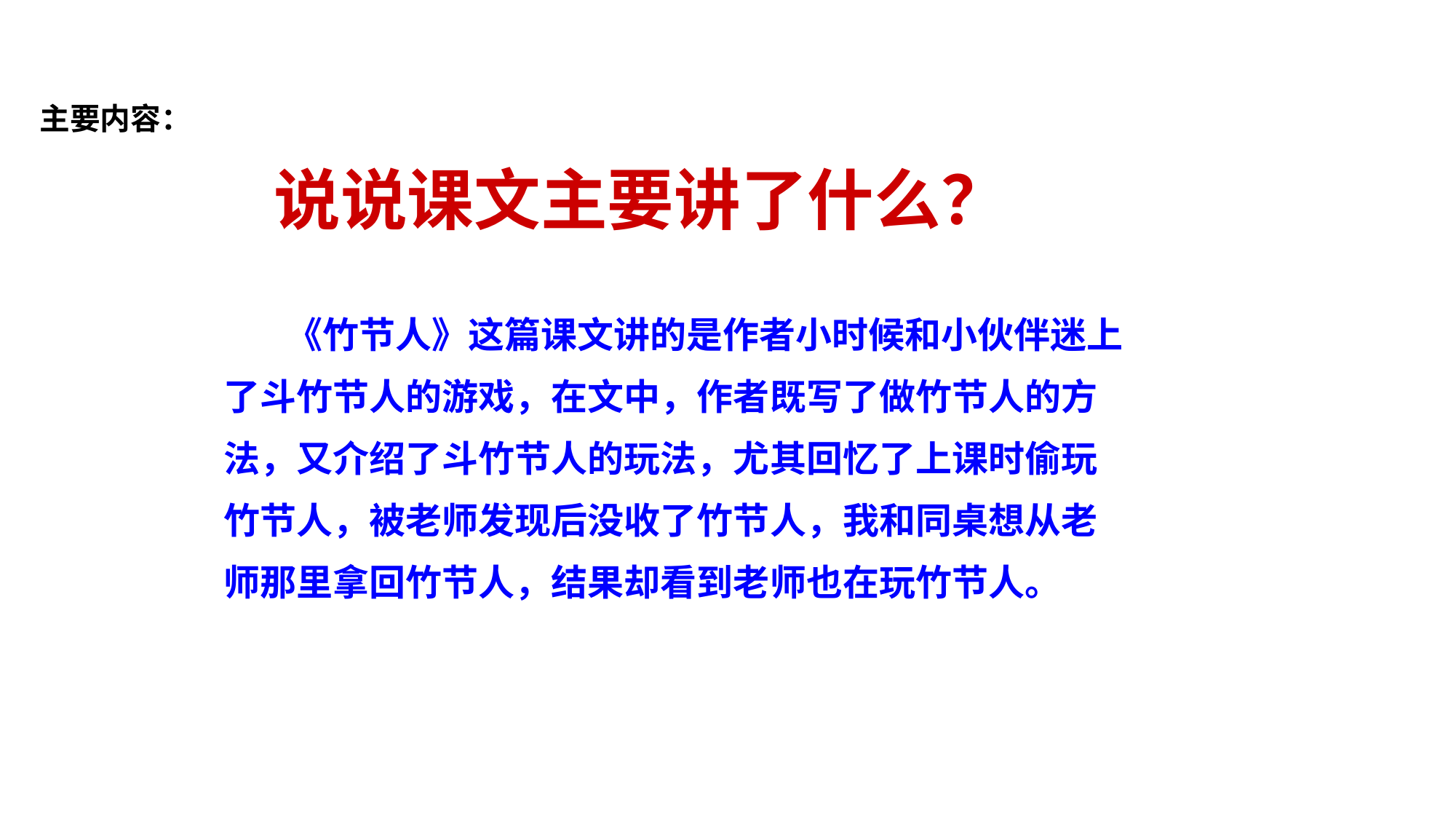

主要内容：
说说课文主要讲了什么？
         《竹节人》这篇课文讲的是作者小时候和小伙伴迷上
了斗竹节人的游戏，在文中，作者既写了做竹节人的方
法，又介绍了斗竹节人的玩法，尤其回忆了上课时偷玩
竹节人，被老师发现后没收了竹节人，我和同桌想从老
师那里拿回竹节人，结果却看到老师也在玩竹节人。